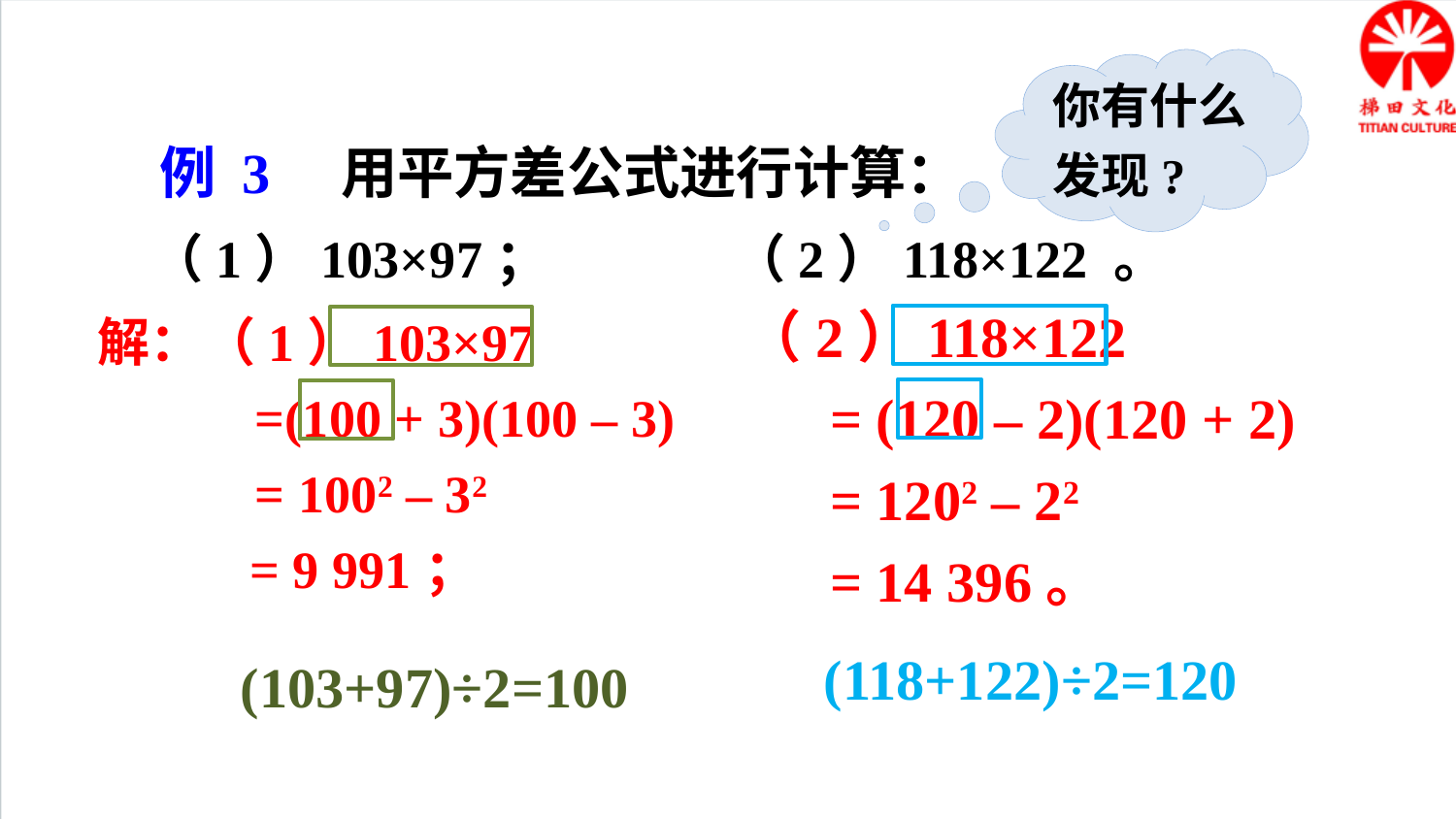

你有什么发现?
例 3    用平方差公式进行计算：
（1）103×97；		（2）118×122 。
（2）118×122
      = (120 – 2)(120 + 2)
      = 1202 – 22
      = 14 396。
解：（1）103×97
            =(100 + 3)(100 – 3)
            = 1002 – 32
            = 9 991；

(118+122)÷2=120
(103+97)÷2=100